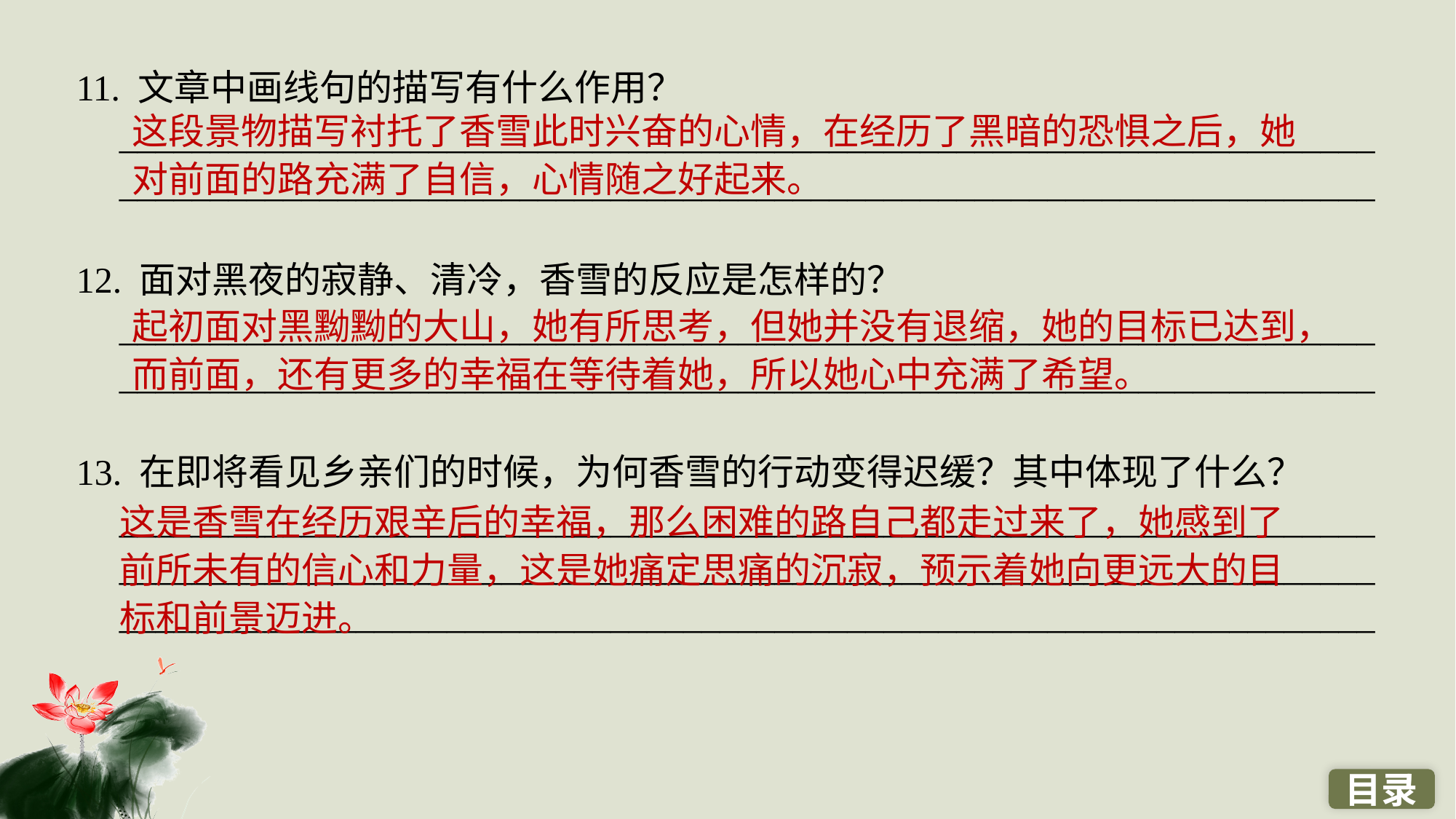

11. 文章中画线句的描写有什么作用？__________________________________________________________________________________________________________________________________________

12. 面对黑夜的寂静、清冷，香雪的反应是怎样的？__________________________________________________________________________________________________________________________________________

13. 在即将看见乡亲们的时候，为何香雪的行动变得迟缓？其中体现了什么？_______________________________________________________________________________________________________________________________________________________________________________________________________________
这段景物描写衬托了香雪此时兴奋的心情，在经历了黑暗的恐惧之后，她对前面的路充满了自信，心情随之好起来。
起初面对黑黝黝的大山，她有所思考，但她并没有退缩，她的目标已达到，而前面，还有更多的幸福在等待着她，所以她心中充满了希望。
这是香雪在经历艰辛后的幸福，那么困难的路自己都走过来了，她感到了前所未有的信心和力量，这是她痛定思痛的沉寂，预示着她向更远大的目标和前景迈进。